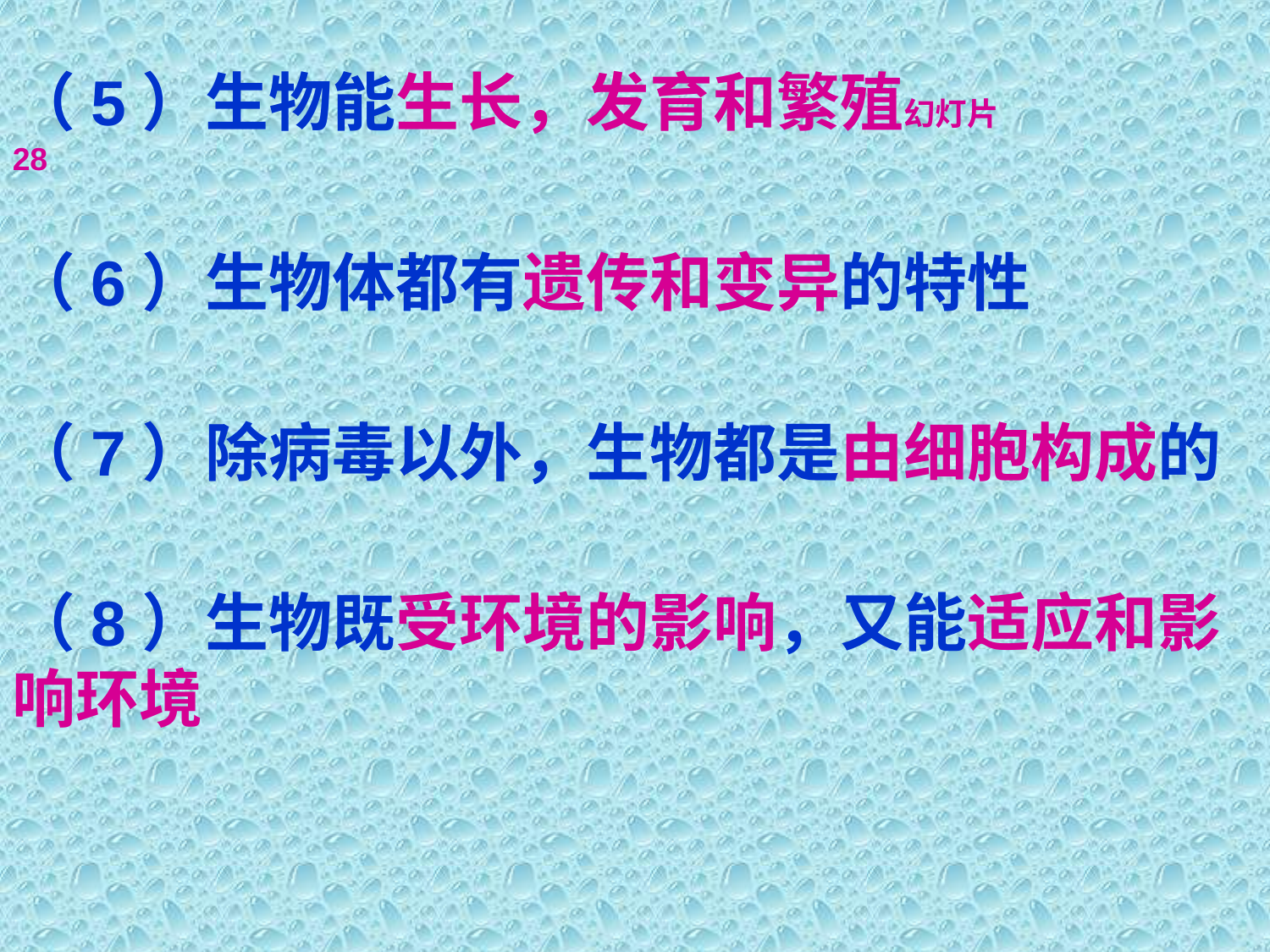

（5）生物能生长，发育和繁殖幻灯片 28
（6）生物体都有遗传和变异的特性
（7）除病毒以外，生物都是由细胞构成的
（8）生物既受环境的影响，又能适应和影响环境